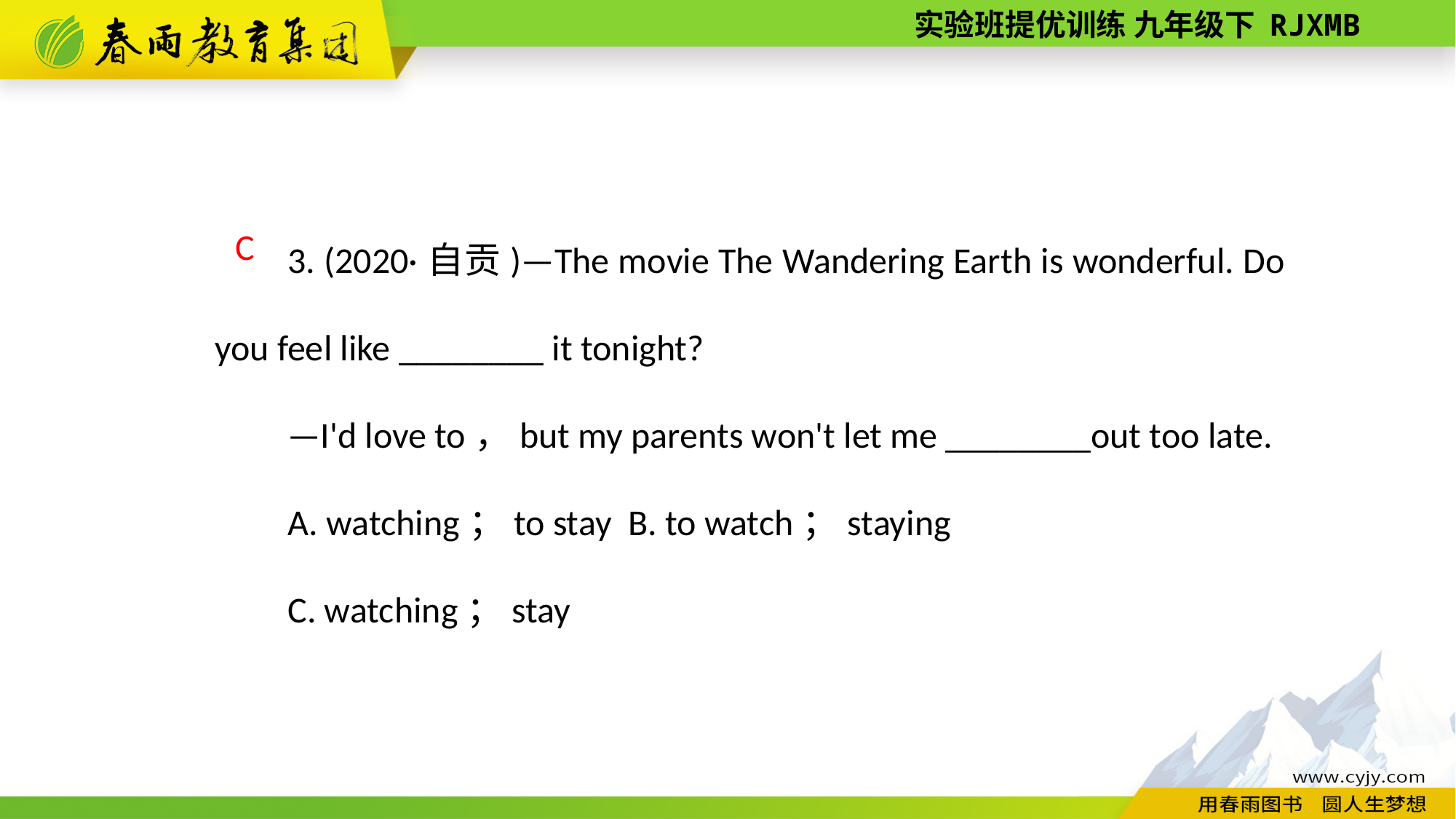

3. (2020·自贡)—The movie The Wandering Earth is wonderful. Do you feel like ________ it tonight?
—I'd love to，but my parents won't let me ________out too late.
A. watching；to stay  B. to watch；staying
C. watching；stay
 C